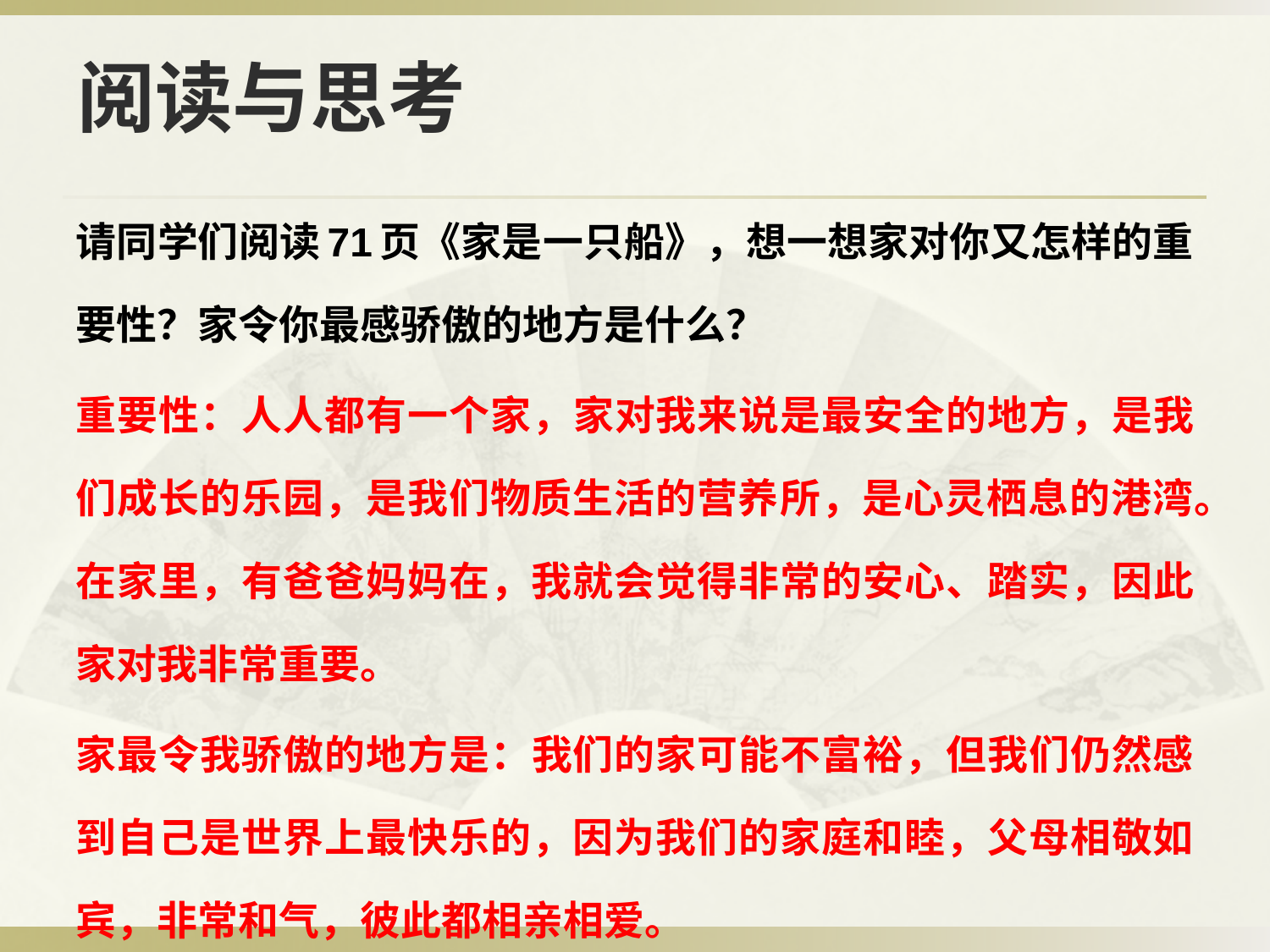

# 阅读与思考
请同学们阅读71页《家是一只船》，想一想家对你又怎样的重要性？家令你最感骄傲的地方是什么？
重要性：人人都有一个家，家对我来说是最安全的地方，是我们成长的乐园，是我们物质生活的营养所，是心灵栖息的港湾。在家里，有爸爸妈妈在，我就会觉得非常的安心、踏实，因此家对我非常重要。
家最令我骄傲的地方是：我们的家可能不富裕，但我们仍然感到自己是世界上最快乐的，因为我们的家庭和睦，父母相敬如宾，非常和气，彼此都相亲相爱。